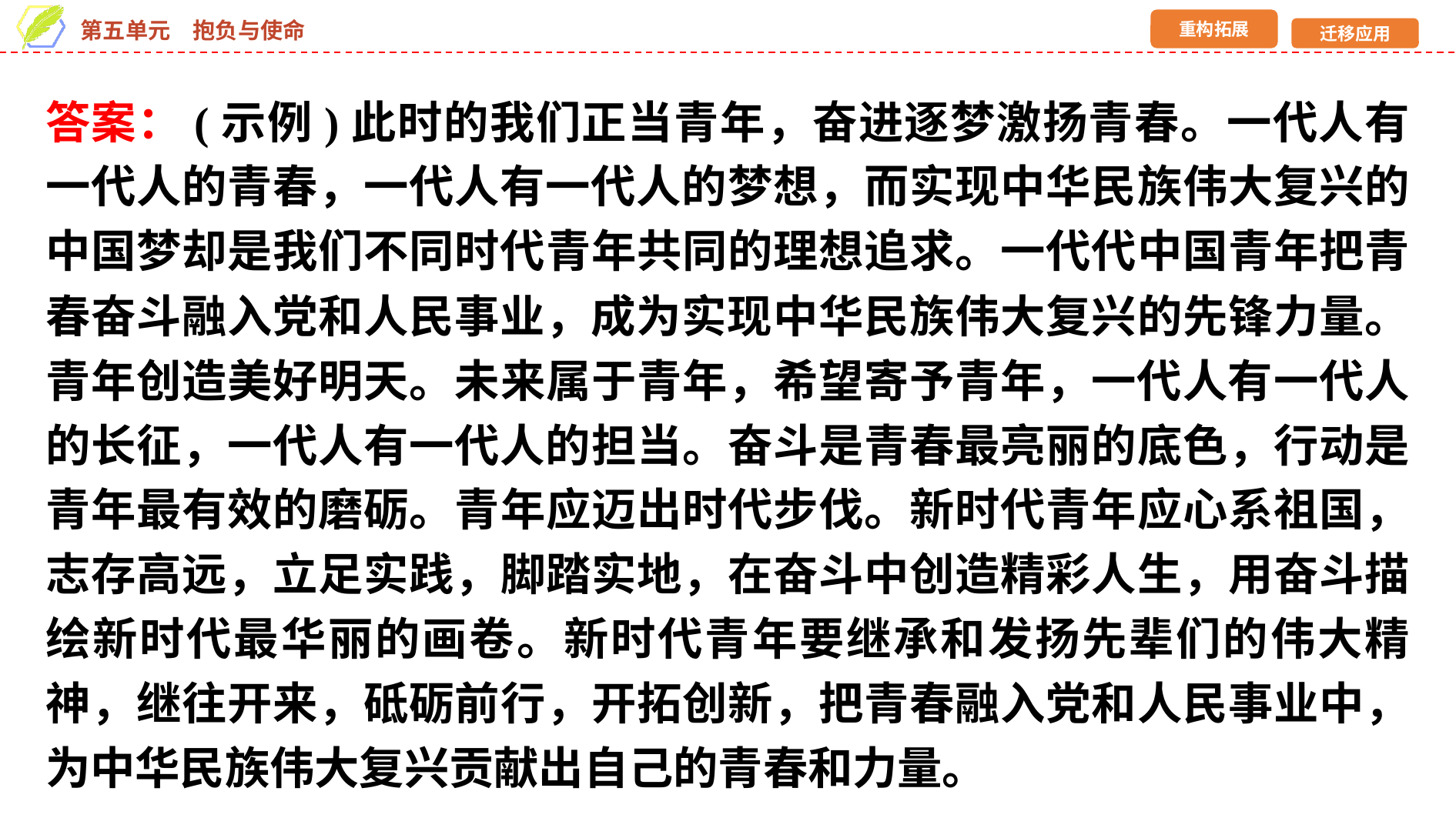

答案：(示例)此时的我们正当青年，奋进逐梦激扬青春。一代人有一代人的青春，一代人有一代人的梦想，而实现中华民族伟大复兴的中国梦却是我们不同时代青年共同的理想追求。一代代中国青年把青春奋斗融入党和人民事业，成为实现中华民族伟大复兴的先锋力量。青年创造美好明天。未来属于青年，希望寄予青年，一代人有一代人的长征，一代人有一代人的担当。奋斗是青春最亮丽的底色，行动是青年最有效的磨砺。青年应迈出时代步伐。新时代青年应心系祖国，志存高远，立足实践，脚踏实地，在奋斗中创造精彩人生，用奋斗描绘新时代最华丽的画卷。新时代青年要继承和发扬先辈们的伟大精神，继往开来，砥砺前行，开拓创新，把青春融入党和人民事业中，为中华民族伟大复兴贡献出自己的青春和力量。